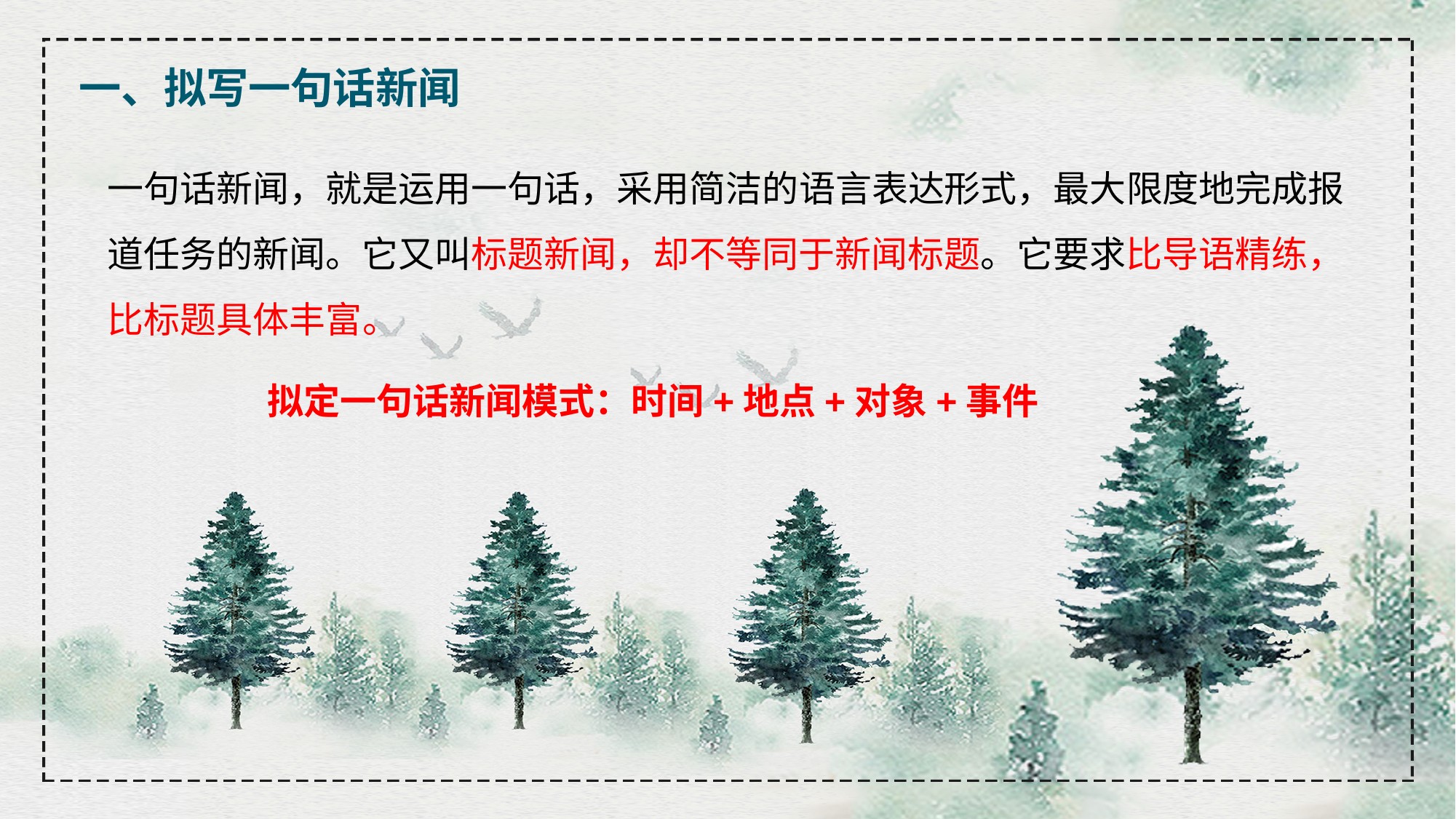

一、拟写一句话新闻
一句话新闻，就是运用一句话，采用简洁的语言表达形式，最大限度地完成报道任务的新闻。它又叫标题新闻，却不等同于新闻标题。它要求比导语精练，比标题具体丰富。
拟定一句话新闻模式：时间+地点+对象+事件